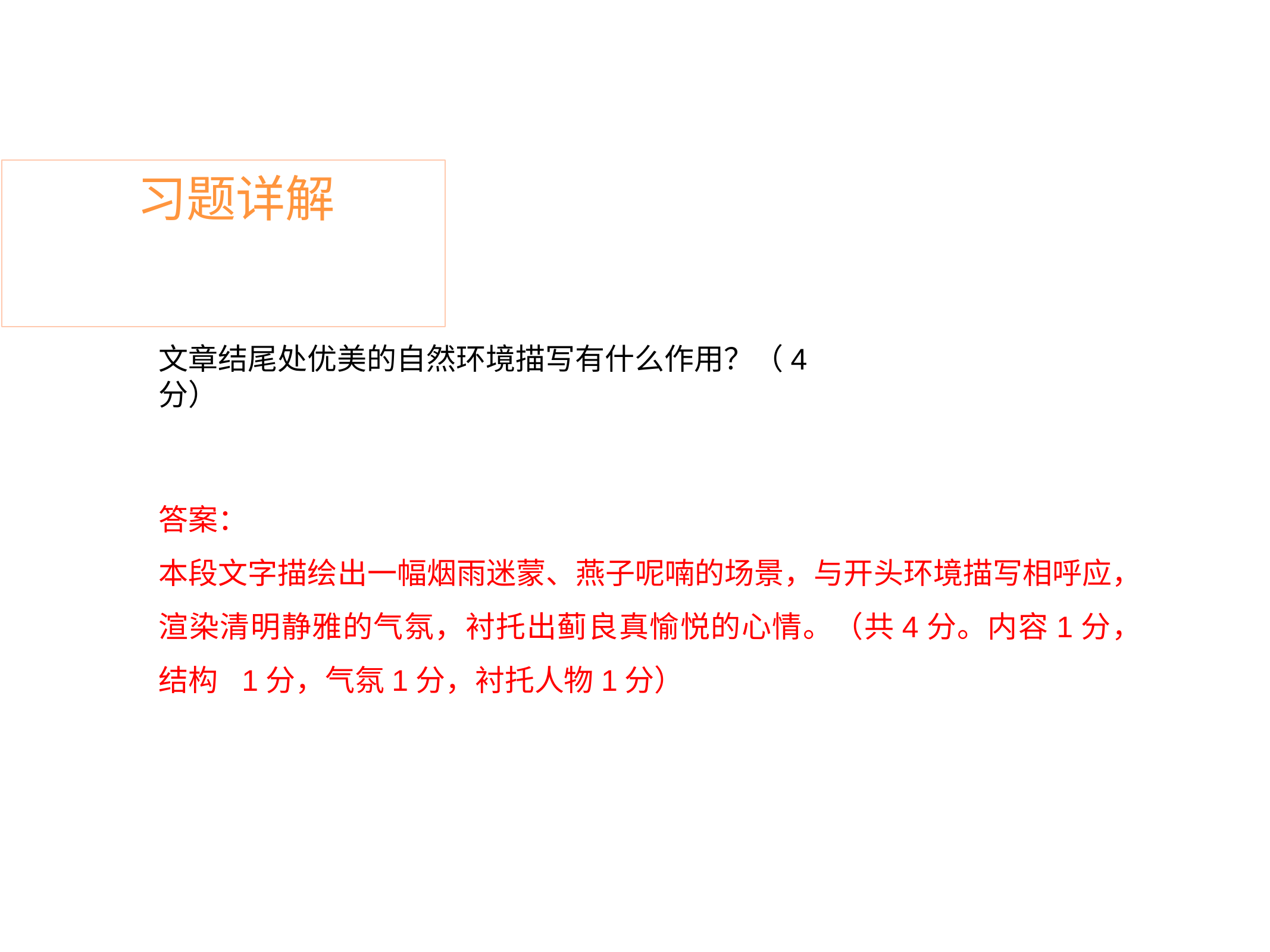

# 习题详解
文章结尾处优美的自然环境描写有什么作用？（4分）
答案：
本段文字描绘出一幅烟雨迷蒙、燕子呢喃的场景，与开头环境描写相呼应， 渲染清明静雅的气氛，衬托出蓟良真愉悦的心情。（共4分。内容1分，结构  1分，气氛1分，衬托人物1分）